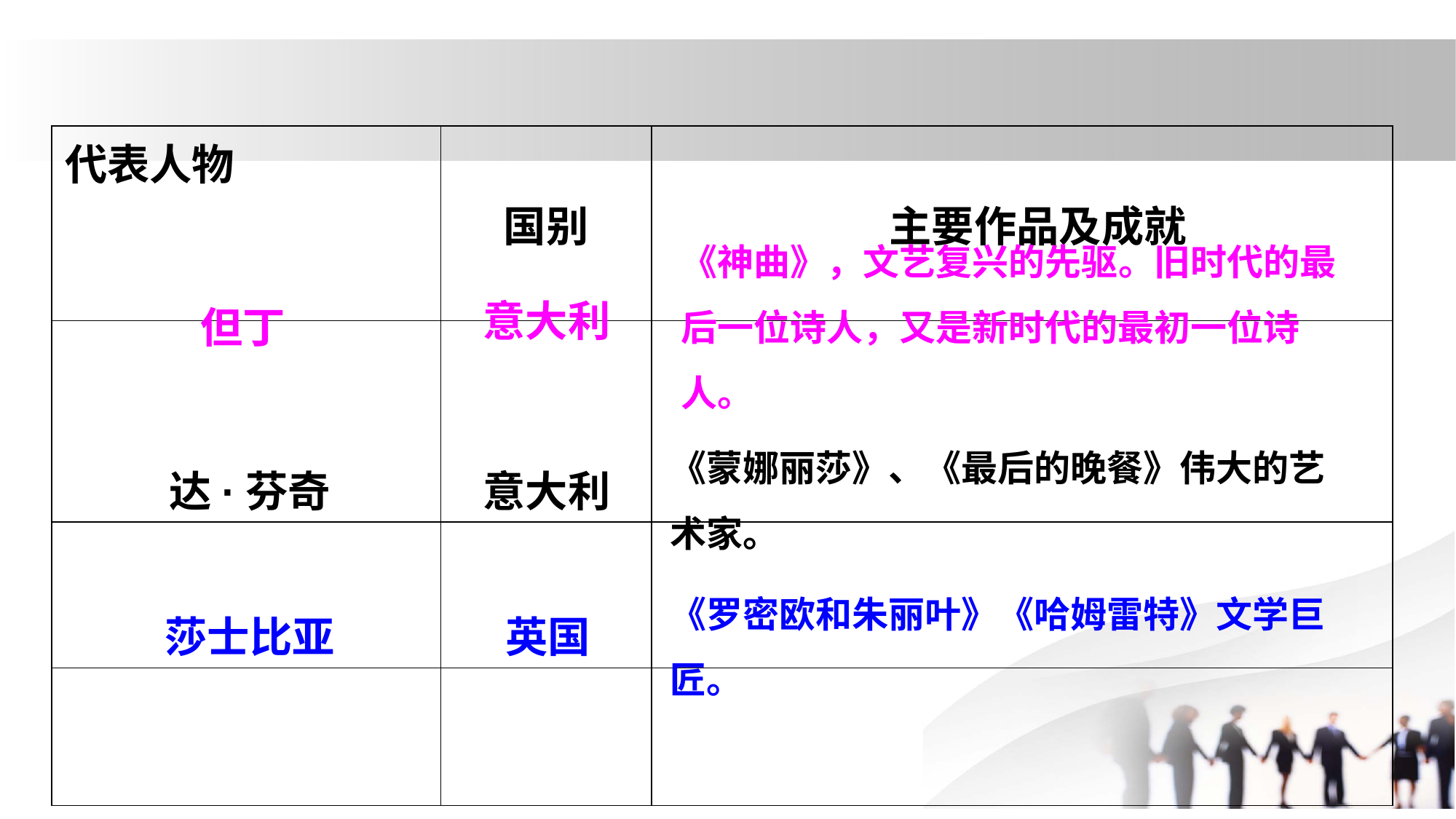

| 代表人物 | 国别 | 主要作品及成就 |
| --- | --- | --- |
|  |  |  |
|  |  |  |
|  |  |  |
《神曲》，文艺复兴的先驱。旧时代的最后一位诗人，又是新时代的最初一位诗人。
意大利
但丁
《蒙娜丽莎》、《最后的晚餐》伟大的艺术家。
达·芬奇
意大利
《罗密欧和朱丽叶》《哈姆雷特》文学巨匠。
莎士比亚
英国